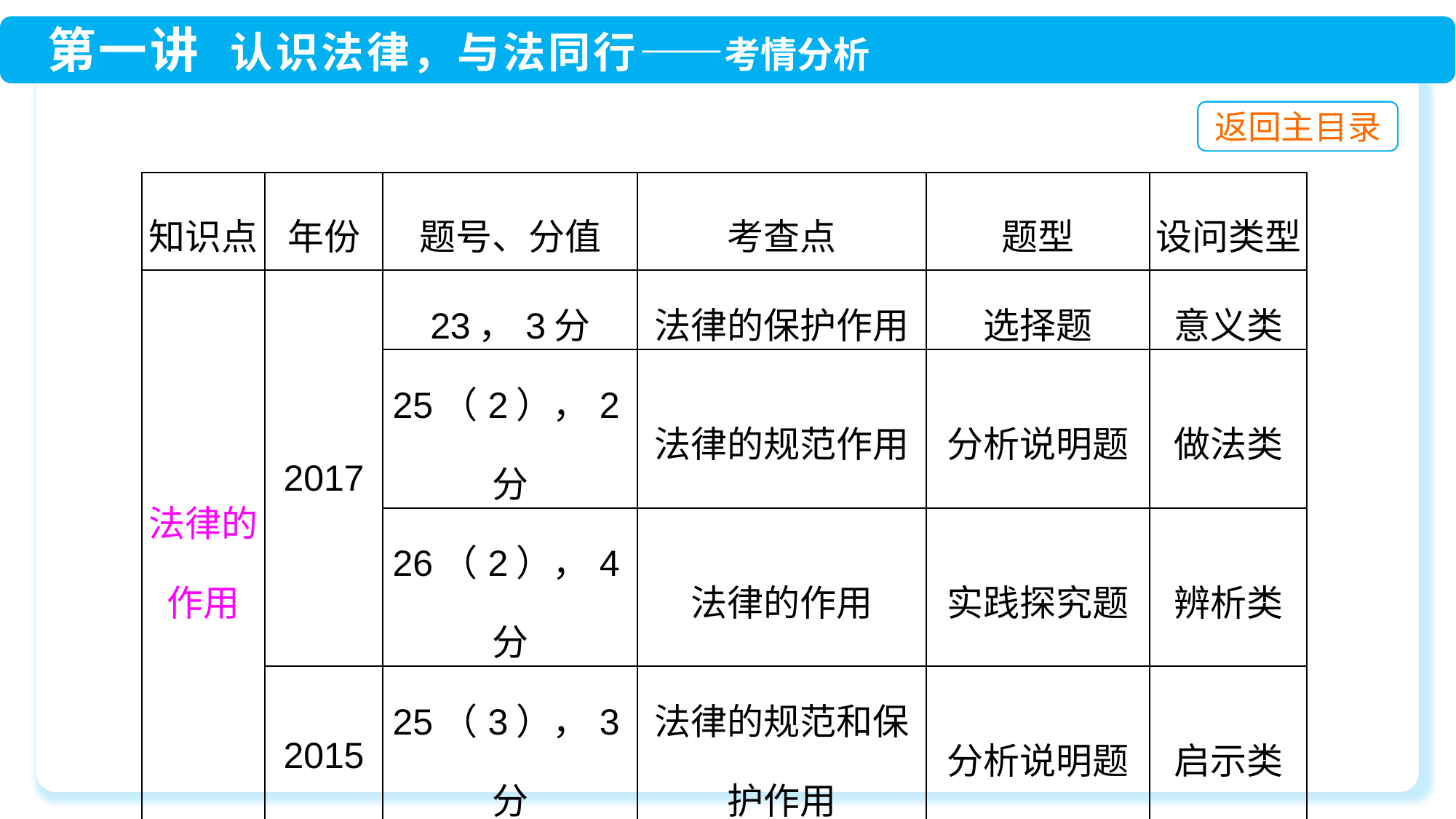

| 知识点 | 年份 | 题号、分值 | 考查点 | 题型 | 设问类型 |
| --- | --- | --- | --- | --- | --- |
| 法律的作用 | 2017 | 23，3分 | 法律的保护作用 | 选择题 | 意义类 |
|  |  | 25（2），2分 | 法律的规范作用 | 分析说明题 | 做法类 |
|  |  | 26（2），4分 | 法律的作用 | 实践探究题 | 辨析类 |
|  | 2015 | 25（3），3分 | 法律的规范和保护作用 | 分析说明题 | 启示类 |
| 法律与生活 | 2018 | 28（3），6分 | 青少年怎样对待法律 | 实践探究题 | 概括类 |